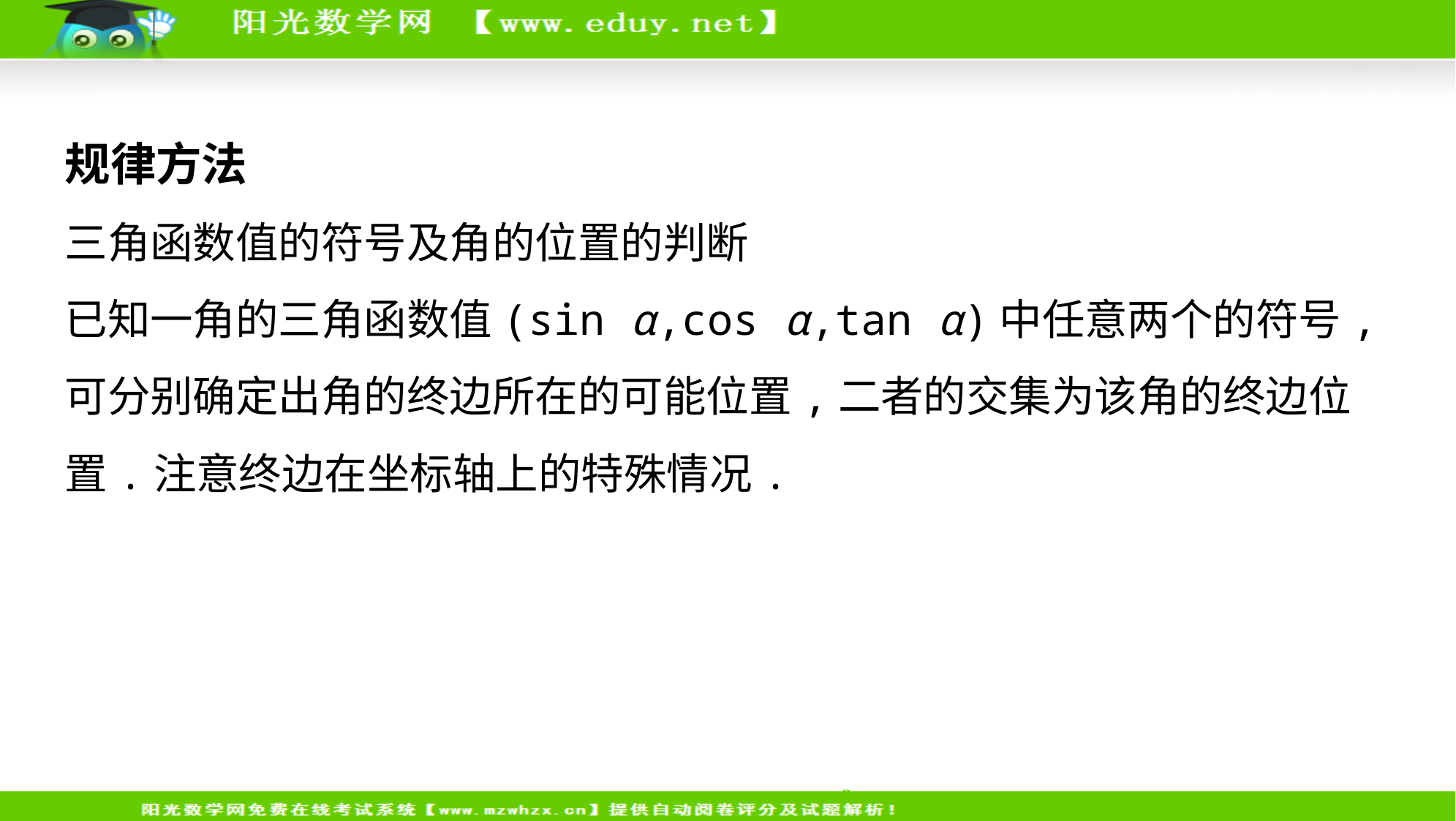

规律方法
三角函数值的符号及角的位置的判断
已知一角的三角函数值(sin α,cos α,tan α)中任意两个的符号,可分别确定出角的终边所在的可能位置,二者的交集为该角的终边位置.注意终边在坐标轴上的特殊情况.